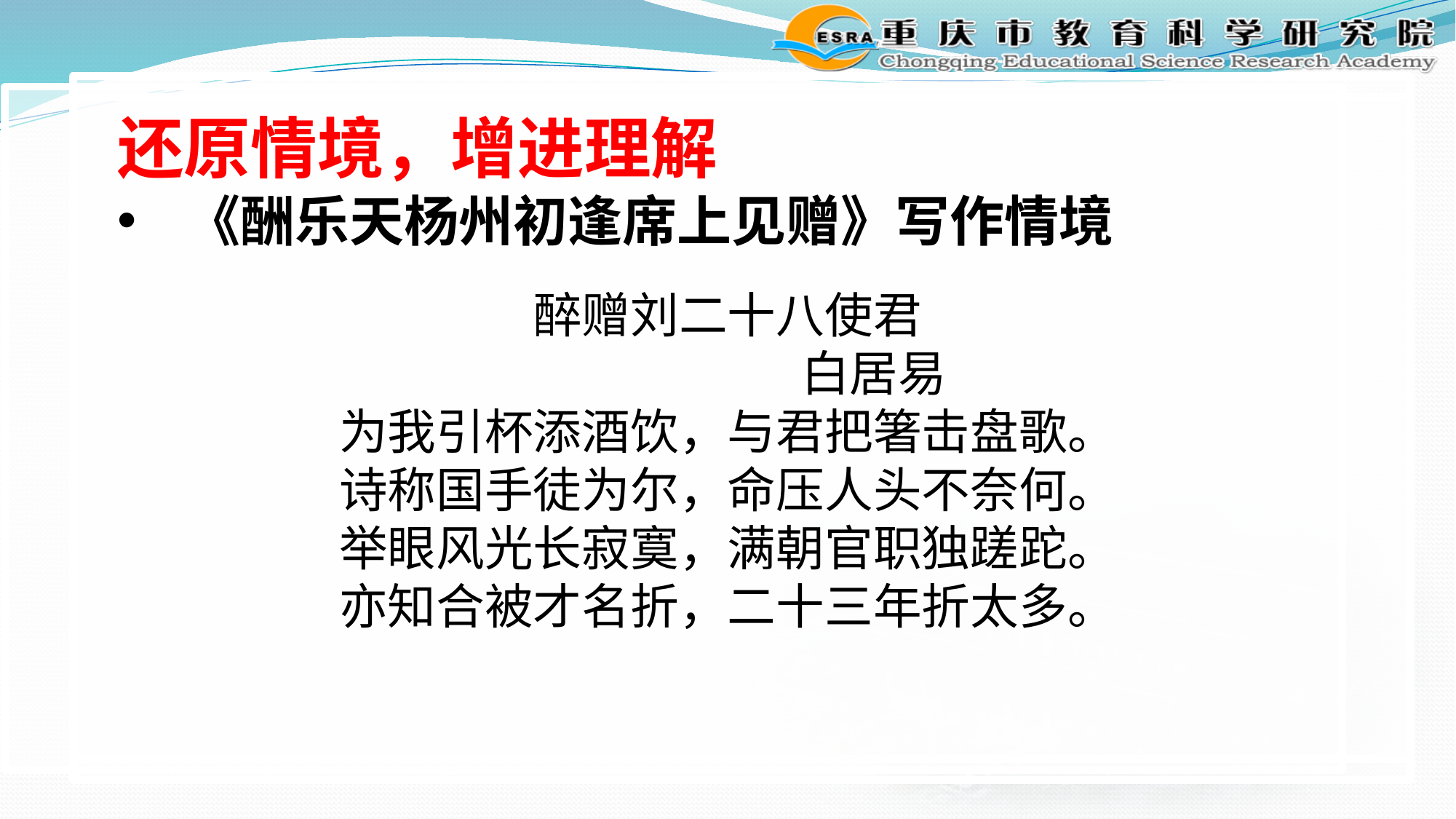

还原情境，增进理解
《酬乐天杨州初逢席上见赠》写作情境

醉赠刘二十八使君
                            白居易
为我引杯添酒饮，与君把箸击盘歌。
诗称国手徒为尔，命压人头不奈何。
举眼风光长寂寞，满朝官职独蹉跎。
亦知合被才名折，二十三年折太多。